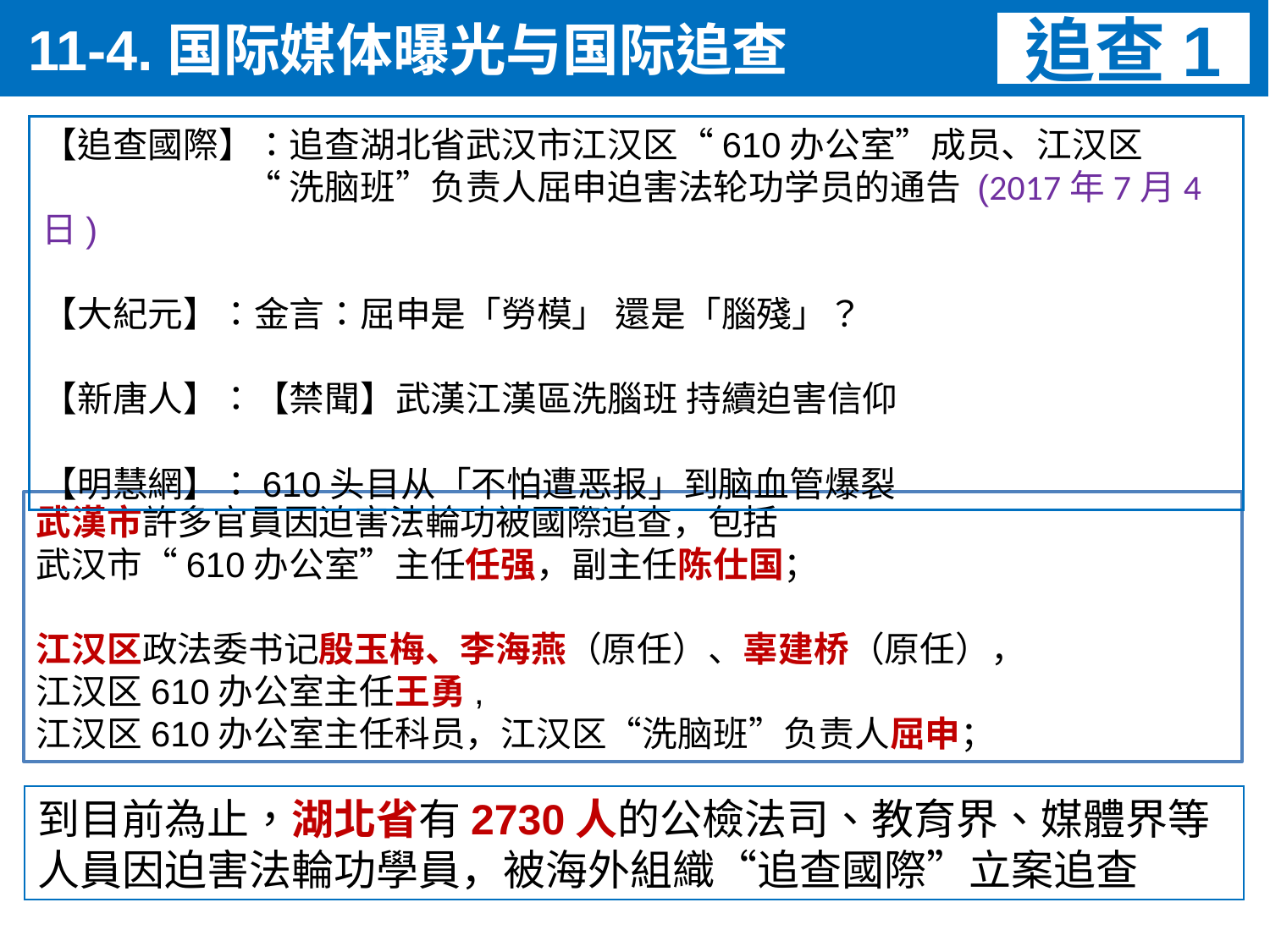

11-4.国际媒体曝光与国际追查
追查1
【追查國際】：追查湖北省武汉市江汉区“610办公室”成员、江汉区
                          “洗脑班”负责人屈申迫害法轮功学员的通告 (2017年7月4日)

【大紀元】：金言：屈申是「勞模」 還是「腦殘」？

【新唐人】：【禁聞】武漢江漢區洗腦班 持續迫害信仰

【明慧網】：610头目从「不怕遭恶报」到脑血管爆裂
武漢市許多官員因迫害法輪功被國際追查，包括
武汉市“610办公室”主任任强，副主任陈仕国；

江汉区政法委书记殷玉梅、李海燕（原任）、辜建桥（原任），
江汉区610办公室主任王勇,
江汉区610办公室主任科员，江汉区“洗脑班”负责人屈申；
到目前為止，湖北省有2730人的公檢法司、教育界、媒體界等人員因迫害法輪功學員，被海外組織“追查國際”立案追查